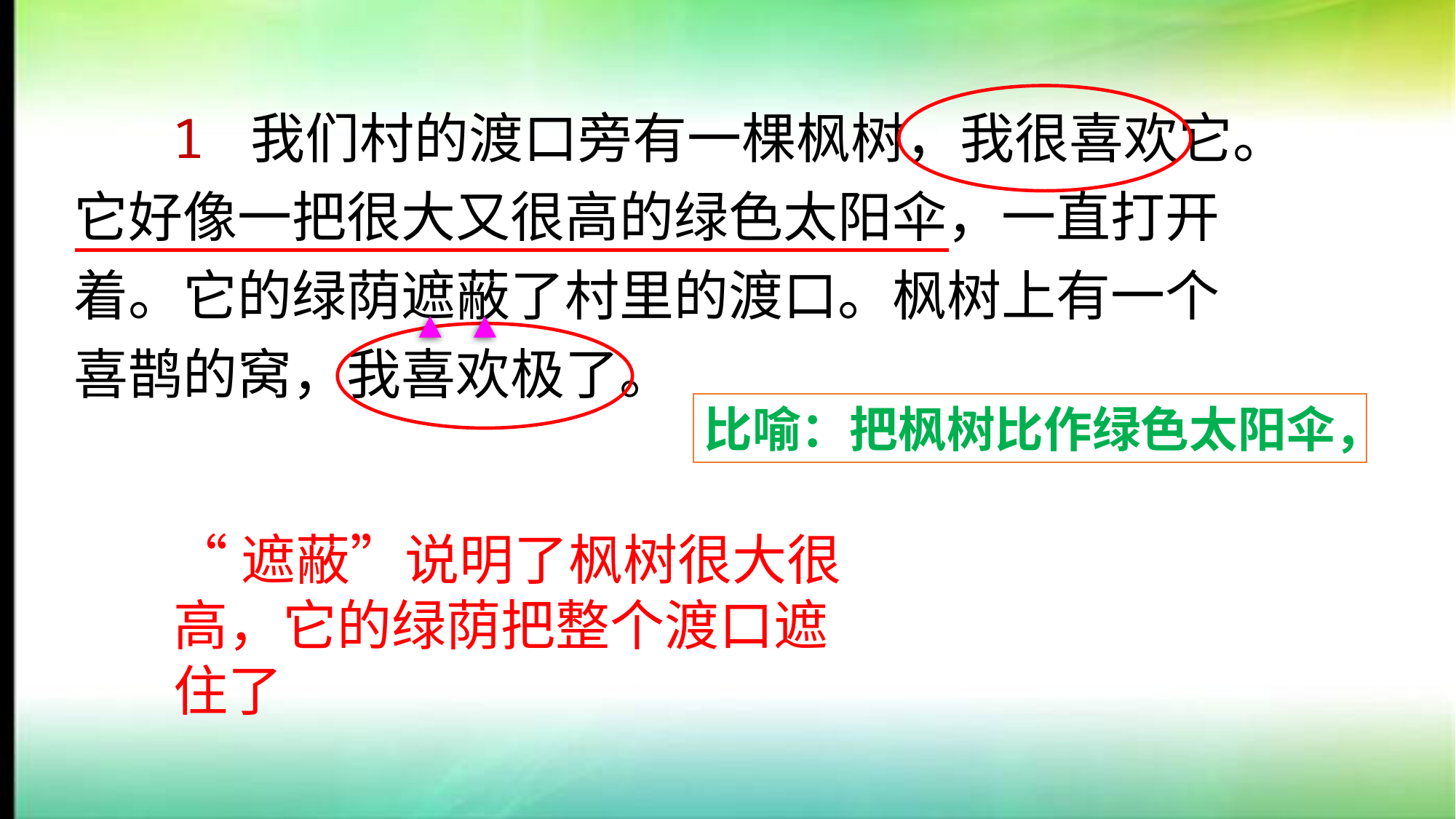

1 我们村的渡口旁有一棵枫树，我很喜欢它。它好像一把很大又很高的绿色太阳伞，一直打开着。它的绿荫遮蔽了村里的渡口。枫树上有一个喜鹊的窝，我喜欢极了。

比喻：把枫树比作绿色太阳伞，
“遮蔽”说明了枫树很大很高，它的绿荫把整个渡口遮住了